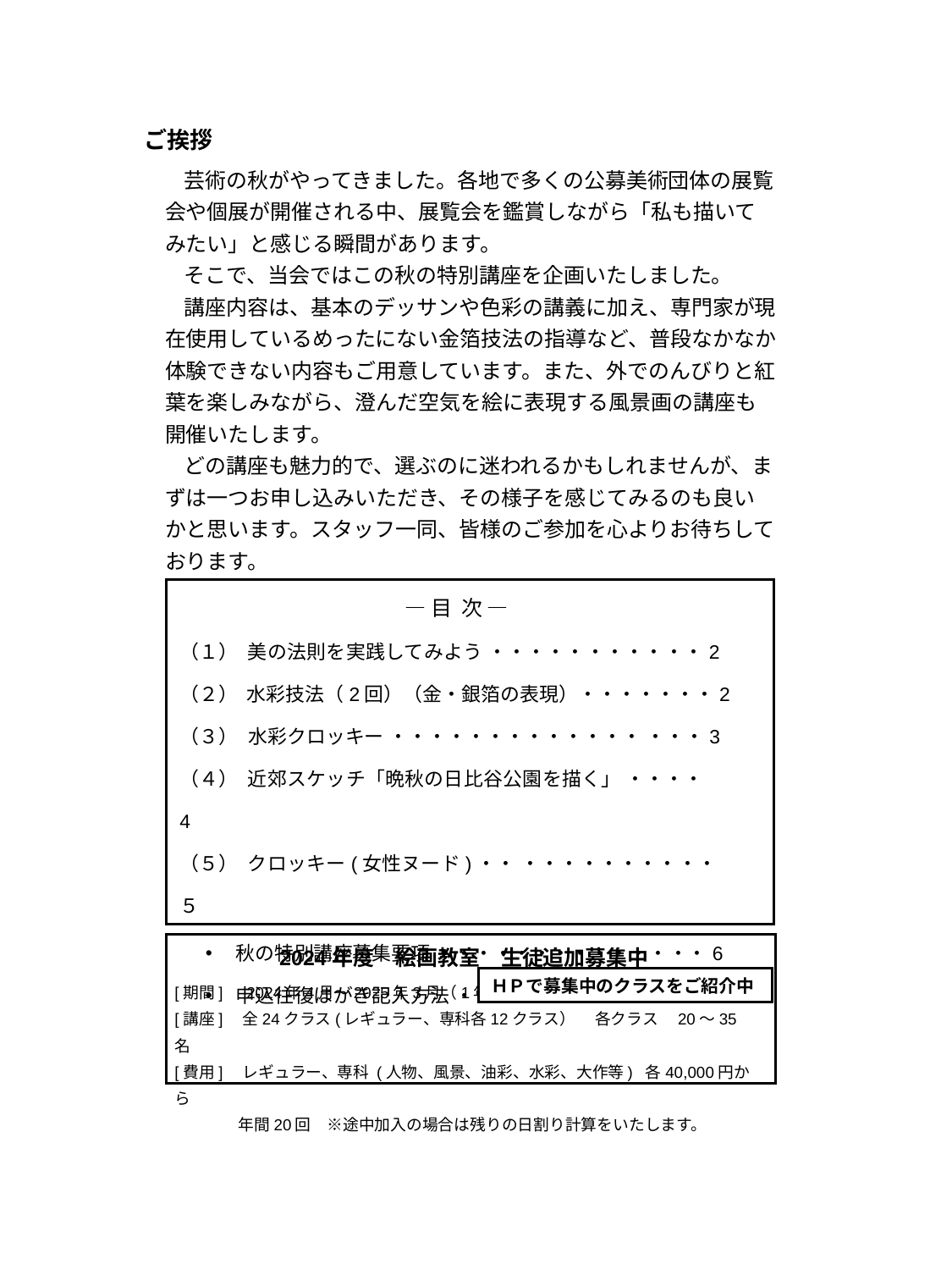

ご挨拶
   芸術の秋がやってきました。各地で多くの公募美術団体の展覧会や個展が開催される中、展覧会を鑑賞しながら「私も描いてみたい」と感じる瞬間があります。
   そこで、当会ではこの秋の特別講座を企画いたしました。
   講座内容は、基本のデッサンや色彩の講義に加え、専門家が現在使用しているめったにない金箔技法の指導など、普段なかなか体験できない内容もご用意しています。また、外でのんびりと紅葉を楽しみながら、澄んだ空気を絵に表現する風景画の講座も開催いたします。
   どの講座も魅力的で、選ぶのに迷われるかもしれませんが、まずは一つお申し込みいただき、その様子を感じてみるのも良いかと思います。スタッフ一同、皆様のご参加を心よりお待ちしております。

 　 　    　　　　　　　　― 目  次 ―
（１）  美の法則を実践してみよう ・・・・・・・・・・・2
（２）  水彩技法（2回）（金・銀箔の表現）・・・・・・・2
（３）  水彩クロッキー ・・・・・・・・・・・・・ ・・・3
（４）  近郊スケッチ「晩秋の日比谷公園を描く」 ・・・・4
（５）  クロッキー(女性ヌード)・・ ・・・・・・・・・・５
　 秋の特別講座募集要項 ・・・・・・・・・・・・・・6
　 申込往復はがき記入方法 ・・・・・・・・・・・・・7

2024年度　絵画教室　生徒追加募集中
[期間]　2024年4月～2025年3月（1年間）
[講座]　全24クラス(レギュラー、専科各12クラス）　 各クラス　20〜35名
[費用]　レギュラー、専科 (人物、風景、油彩、水彩、大作等)  各40,000円から
　　　　年間20回　※途中加入の場合は残りの日割り計算をいたします。

ＨＰで募集中のクラスをご紹介中